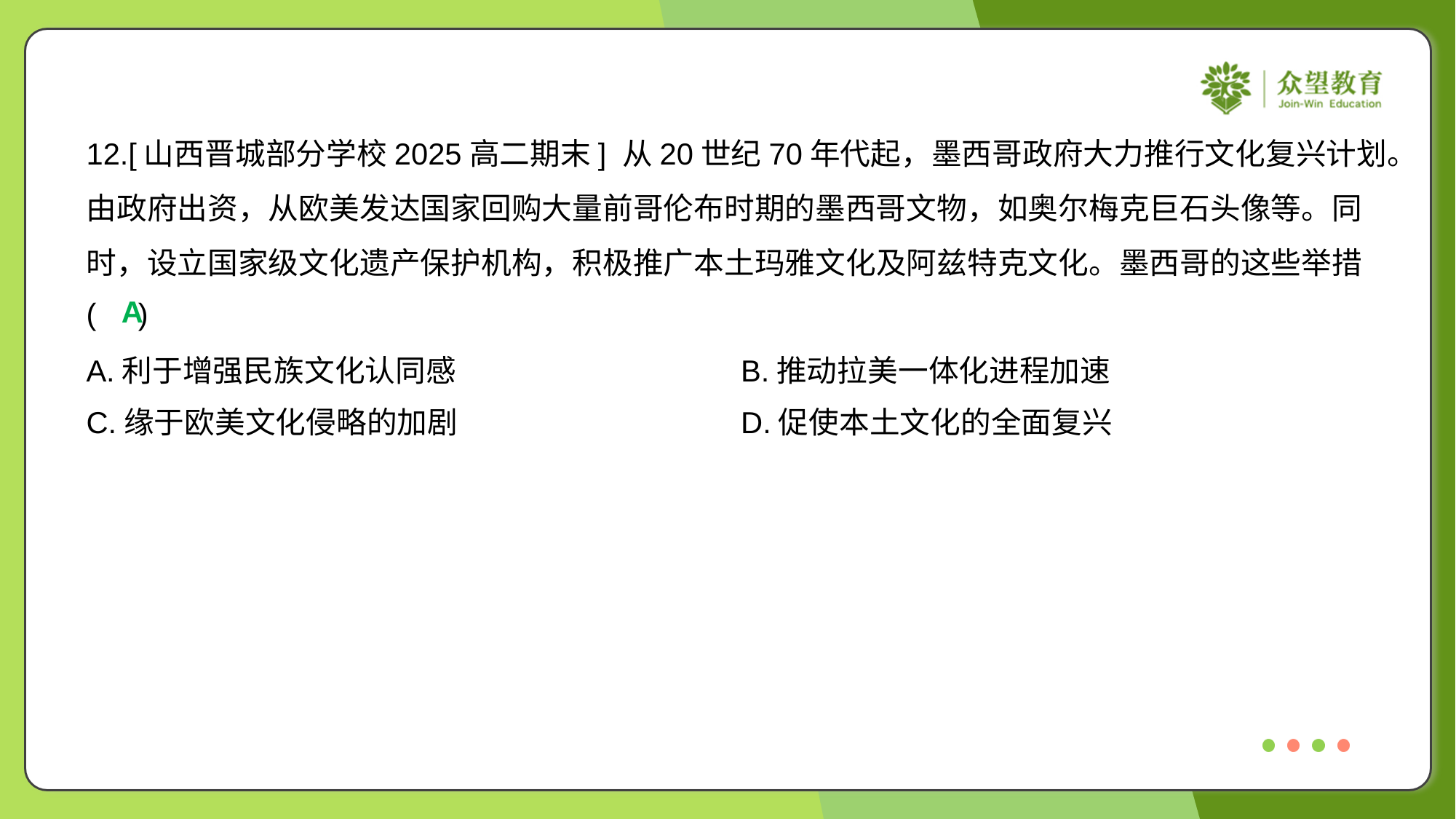

12.[山西晋城部分学校2025高二期末] 从20世纪70年代起，墨西哥政府大力推行文化复兴计划。
由政府出资，从欧美发达国家回购大量前哥伦布时期的墨西哥文物，如奥尔梅克巨石头像等。同
时，设立国家级文化遗产保护机构，积极推广本土玛雅文化及阿兹特克文化。墨西哥的这些举措
(     )
A
A.利于增强民族文化认同感	B.推动拉美一体化进程加速
C.缘于欧美文化侵略的加剧	D.促使本土文化的全面复兴